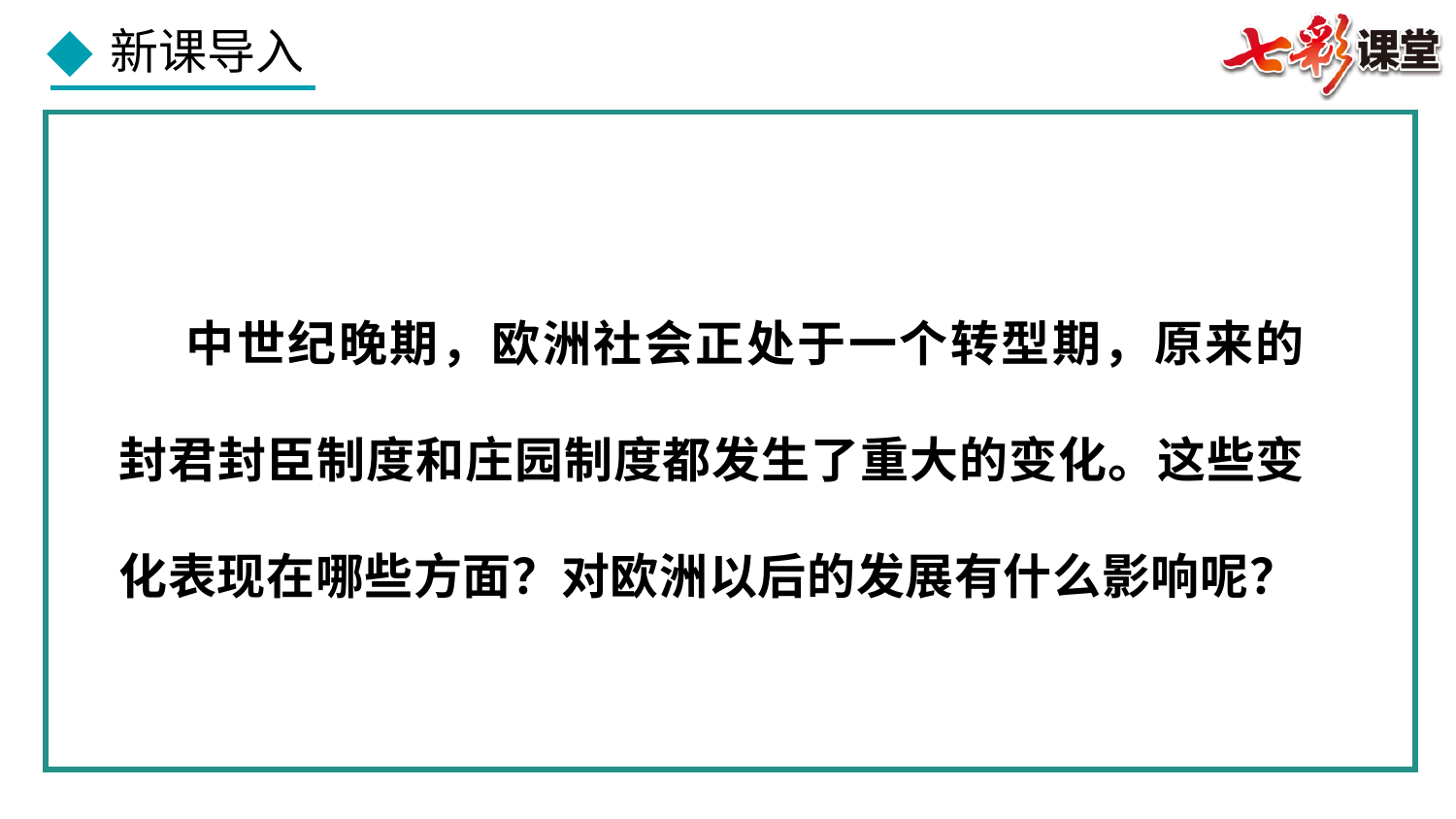

中世纪晚期，欧洲社会正处于一个转型期，原来的封君封臣制度和庄园制度都发生了重大的变化。这些变化表现在哪些方面？对欧洲以后的发展有什么影响呢？